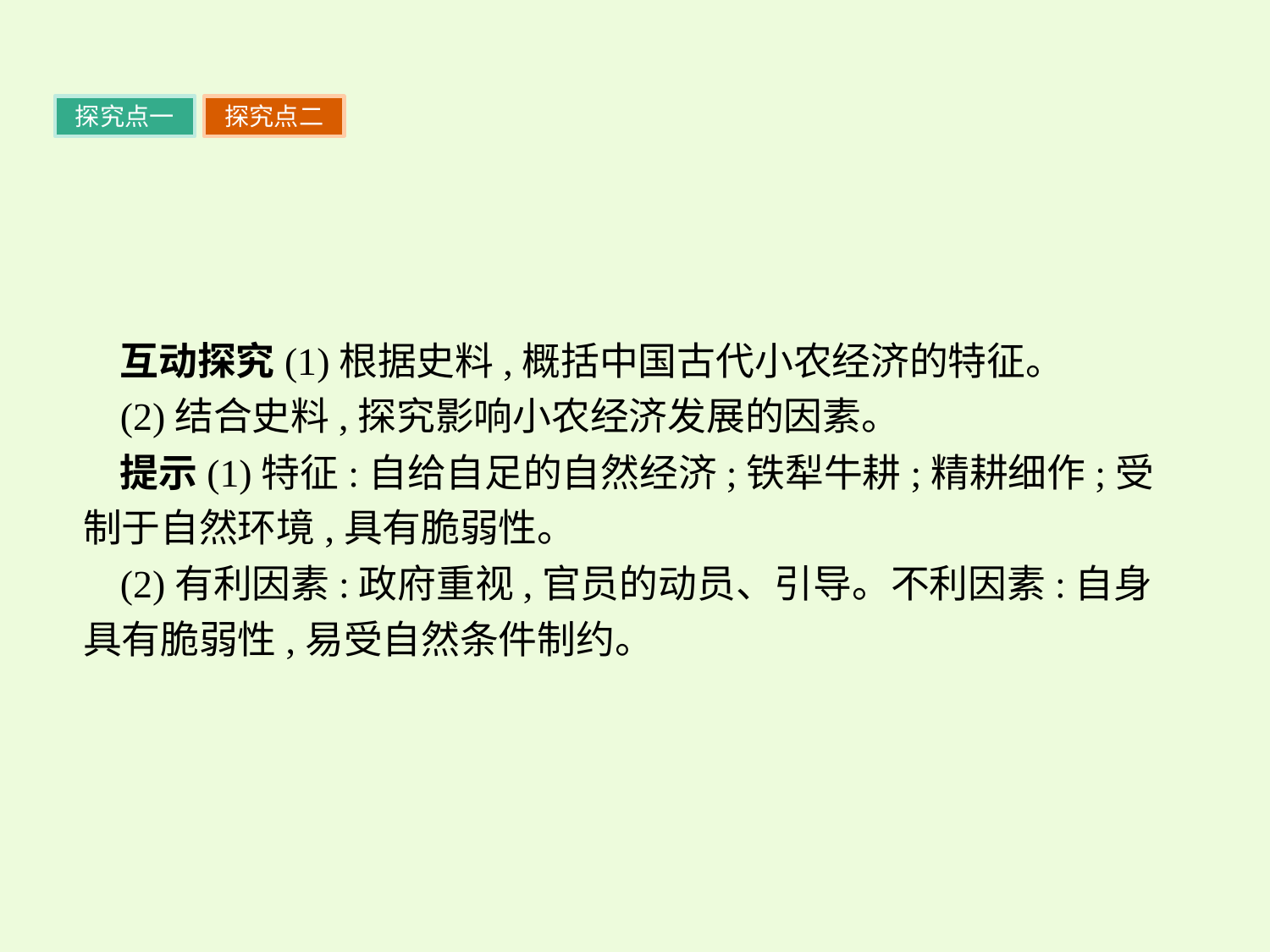

探究点一
探究点二
互动探究(1)根据史料,概括中国古代小农经济的特征。
(2)结合史料,探究影响小农经济发展的因素。
提示(1)特征:自给自足的自然经济;铁犁牛耕;精耕细作;受制于自然环境,具有脆弱性。
(2)有利因素:政府重视,官员的动员、引导。不利因素:自身具有脆弱性,易受自然条件制约。